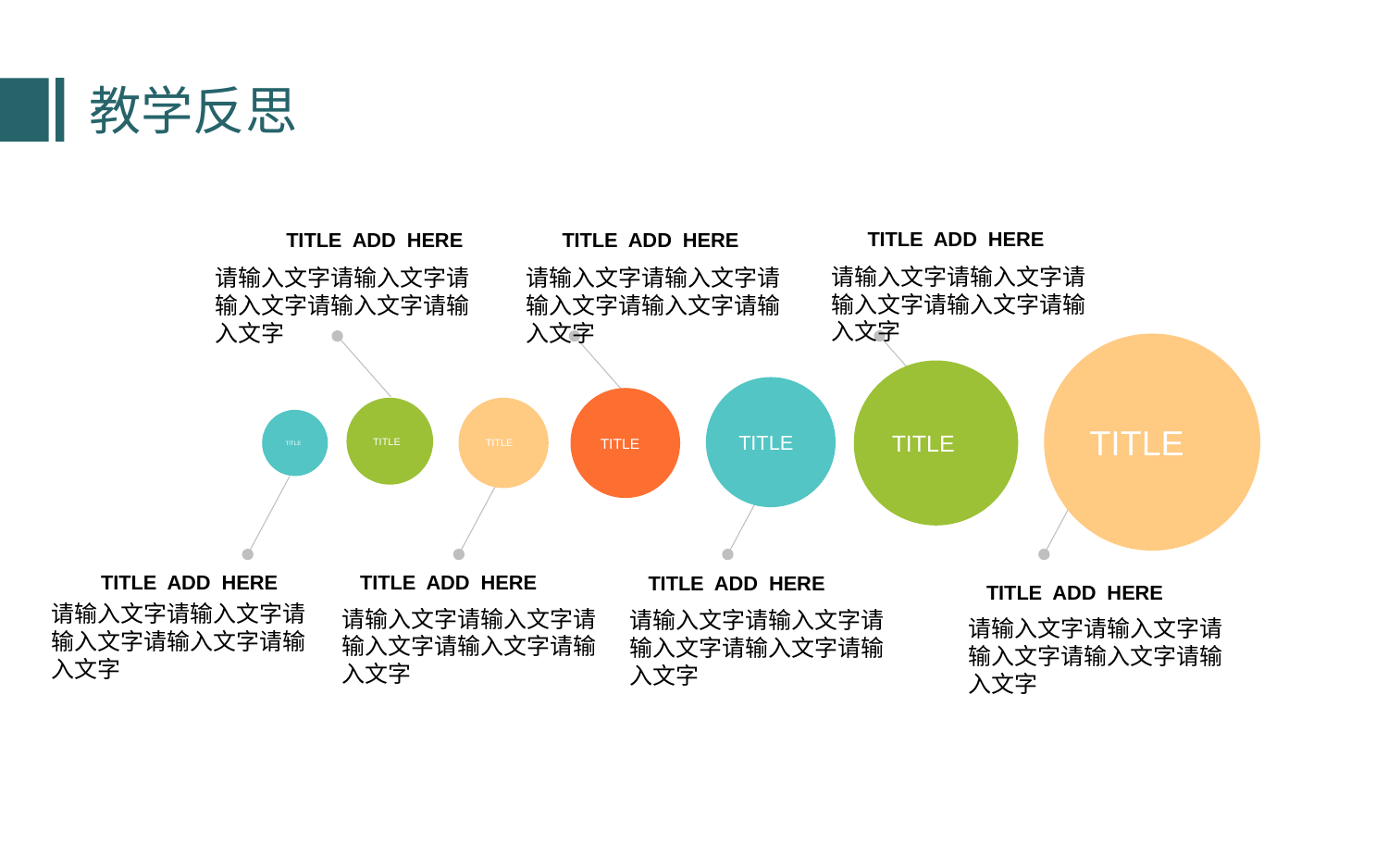

教学反思

TITLE  ADD  HERE
TITLE  ADD  HERE
TITLE  ADD  HERE
请输入文字请输入文字请输入文字请输入文字请输入文字

请输入文字请输入文字请输入文字请输入文字请输入文字

请输入文字请输入文字请输入文字请输入文字请输入文字

TITLE

TITLE
TITLE
TITLE
TITLE
TITLE
TITLE
2014

TITLE  ADD  HERE
TITLE  ADD  HERE
TITLE  ADD  HERE
TITLE  ADD  HERE
请输入文字请输入文字请输入文字请输入文字请输入文字

请输入文字请输入文字请输入文字请输入文字请输入文字

请输入文字请输入文字请输入文字请输入文字请输入文字

请输入文字请输入文字请输入文字请输入文字请输入文字